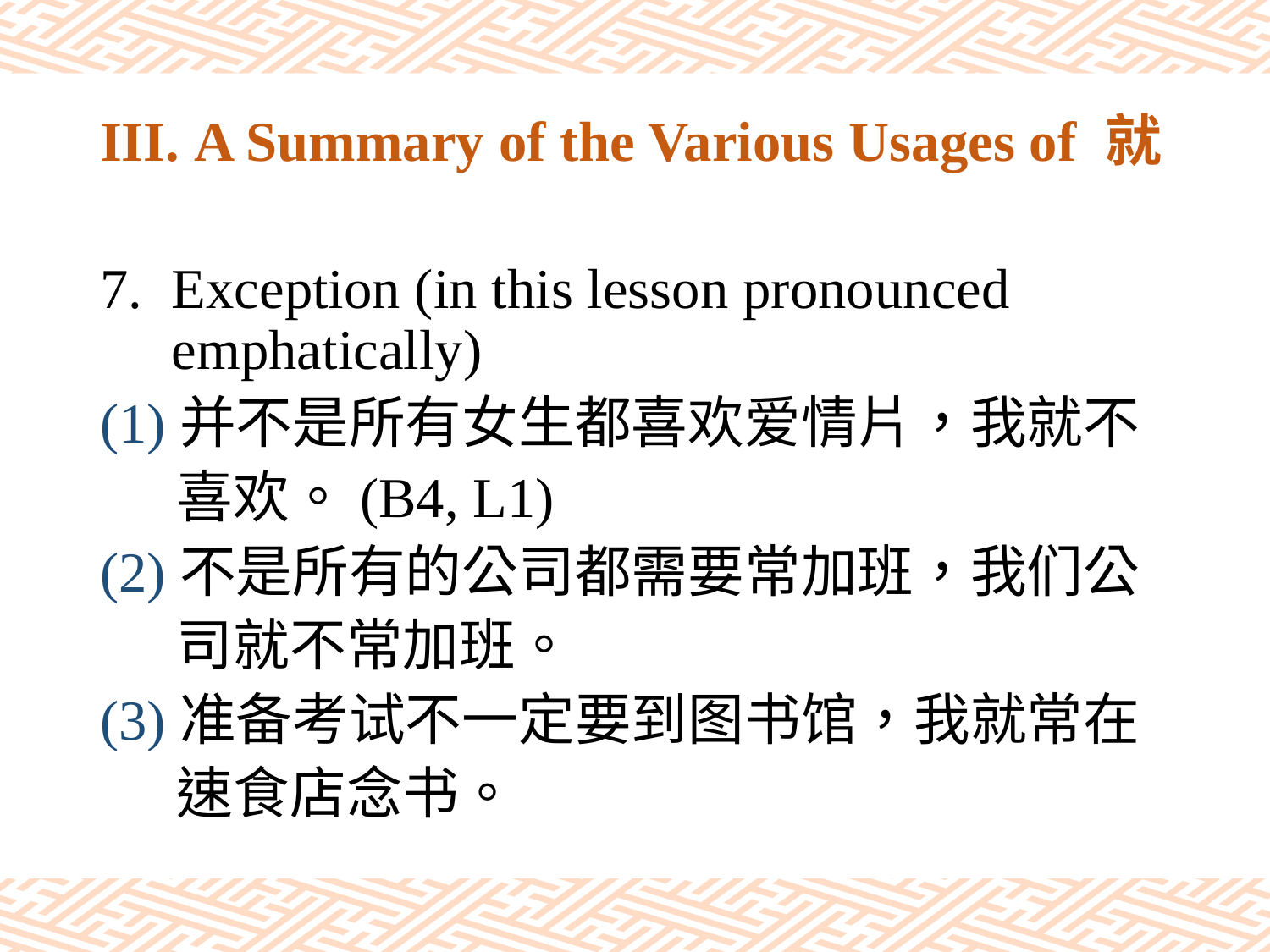

# III. A Summary of the Various Usages of 就
Exception (in this lesson pronounced emphatically)
(1)并不是所有女生都喜欢爱情片，我就不
     喜欢。(B4, L1)
(2)不是所有的公司都需要常加班，我们公
     司就不常加班。
(3)准备考试不一定要到图书馆，我就常在
     速食店念书。